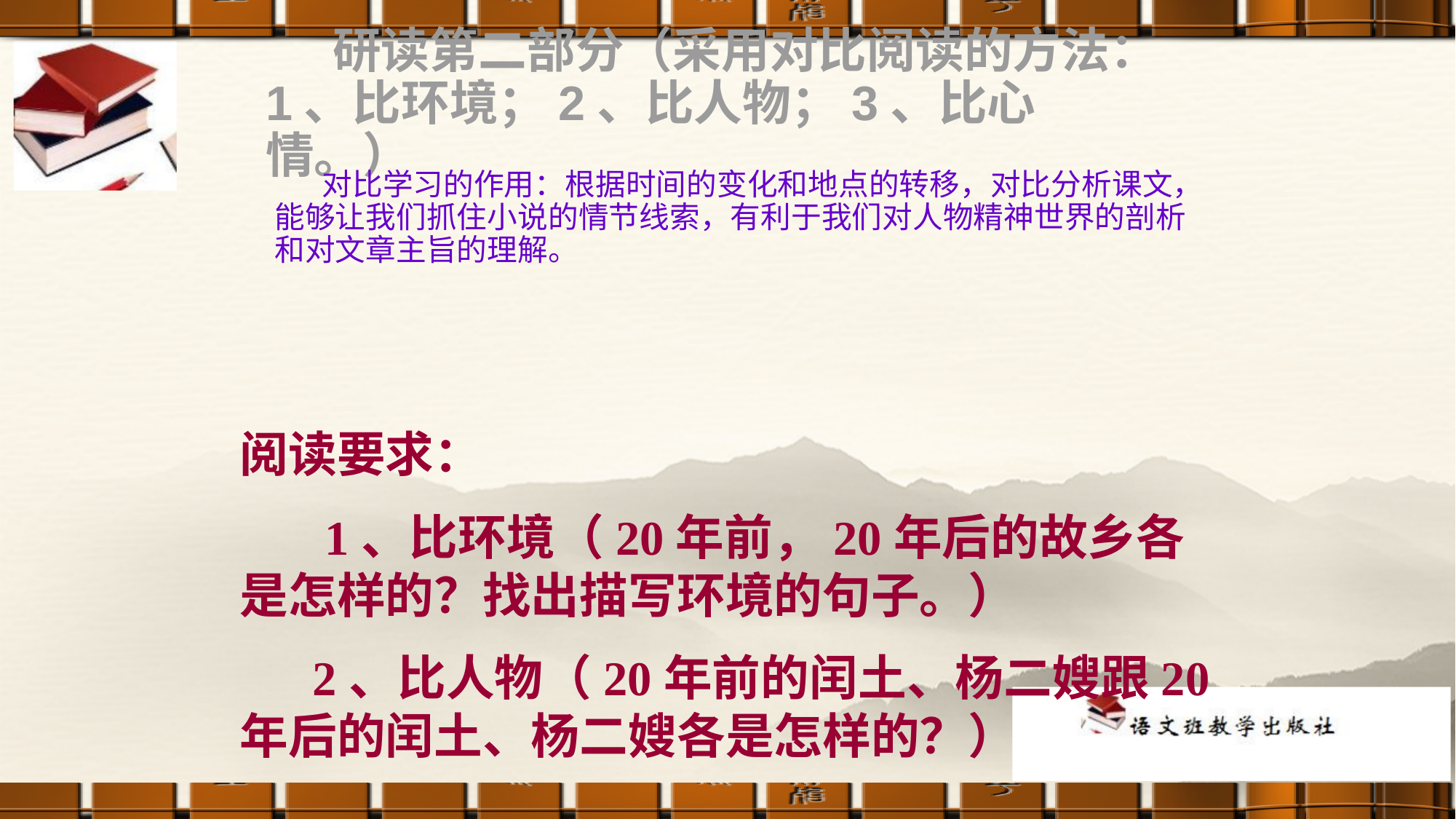

# 研读第二部分（采用对比阅读的方法：1、比环境；2、比人物；3、比心情。）
          对比学习的作用：根据时间的变化和地点的转移，对比分析课文，能够让我们抓住小说的情节线索，有利于我们对人物精神世界的剖析和对文章主旨的理解。
阅读要求：
       1、比环境（20年前，20年后的故乡各是怎样的？找出描写环境的句子。）
      2、比人物（20年前的闰土、杨二嫂跟20年后的闰土、杨二嫂各是怎样的？）